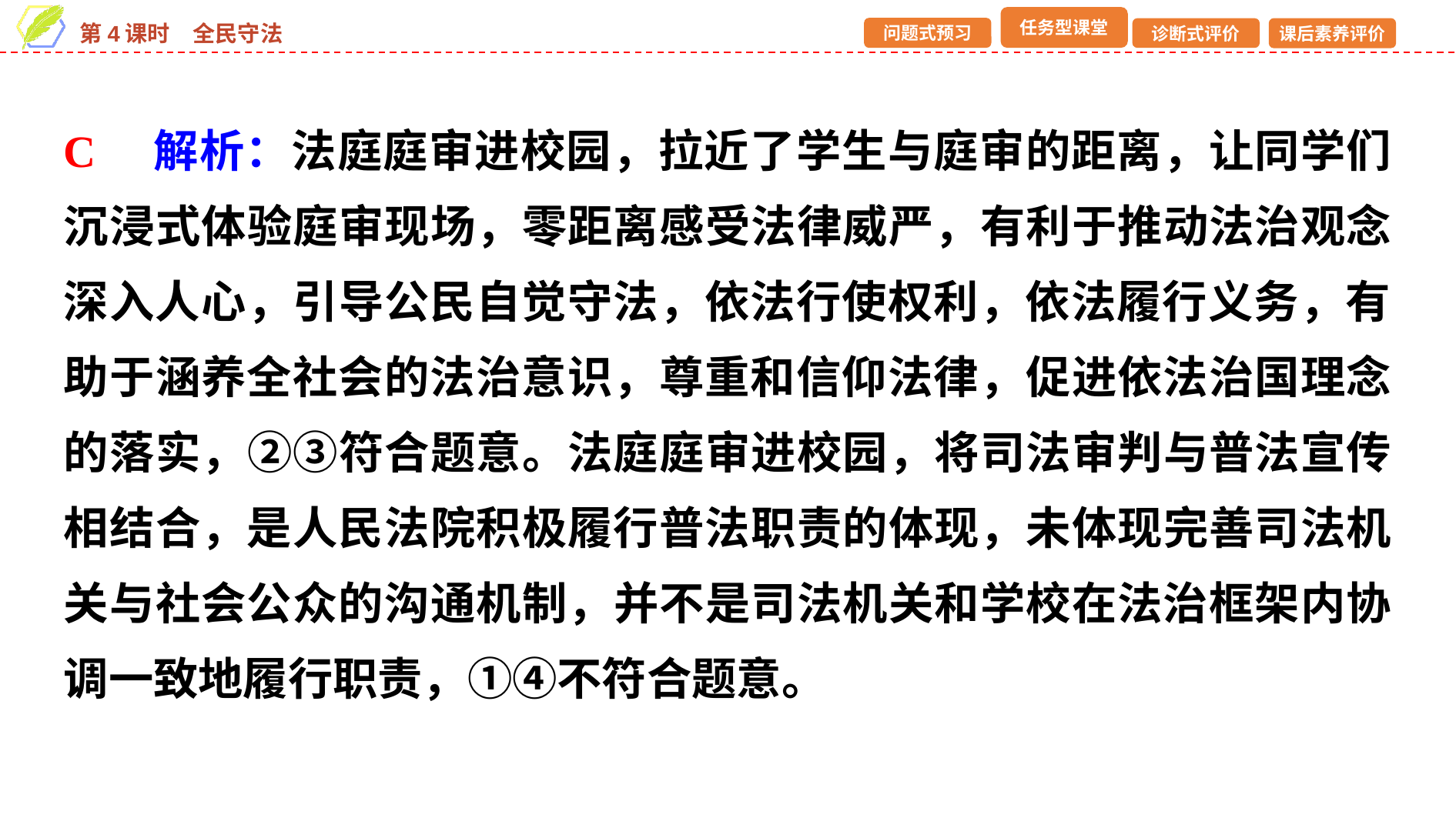

C　解析：法庭庭审进校园，拉近了学生与庭审的距离，让同学们沉浸式体验庭审现场，零距离感受法律威严，有利于推动法治观念深入人心，引导公民自觉守法，依法行使权利，依法履行义务，有助于涵养全社会的法治意识，尊重和信仰法律，促进依法治国理念的落实，②③符合题意。法庭庭审进校园，将司法审判与普法宣传相结合，是人民法院积极履行普法职责的体现，未体现完善司法机关与社会公众的沟通机制，并不是司法机关和学校在法治框架内协调一致地履行职责，①④不符合题意。